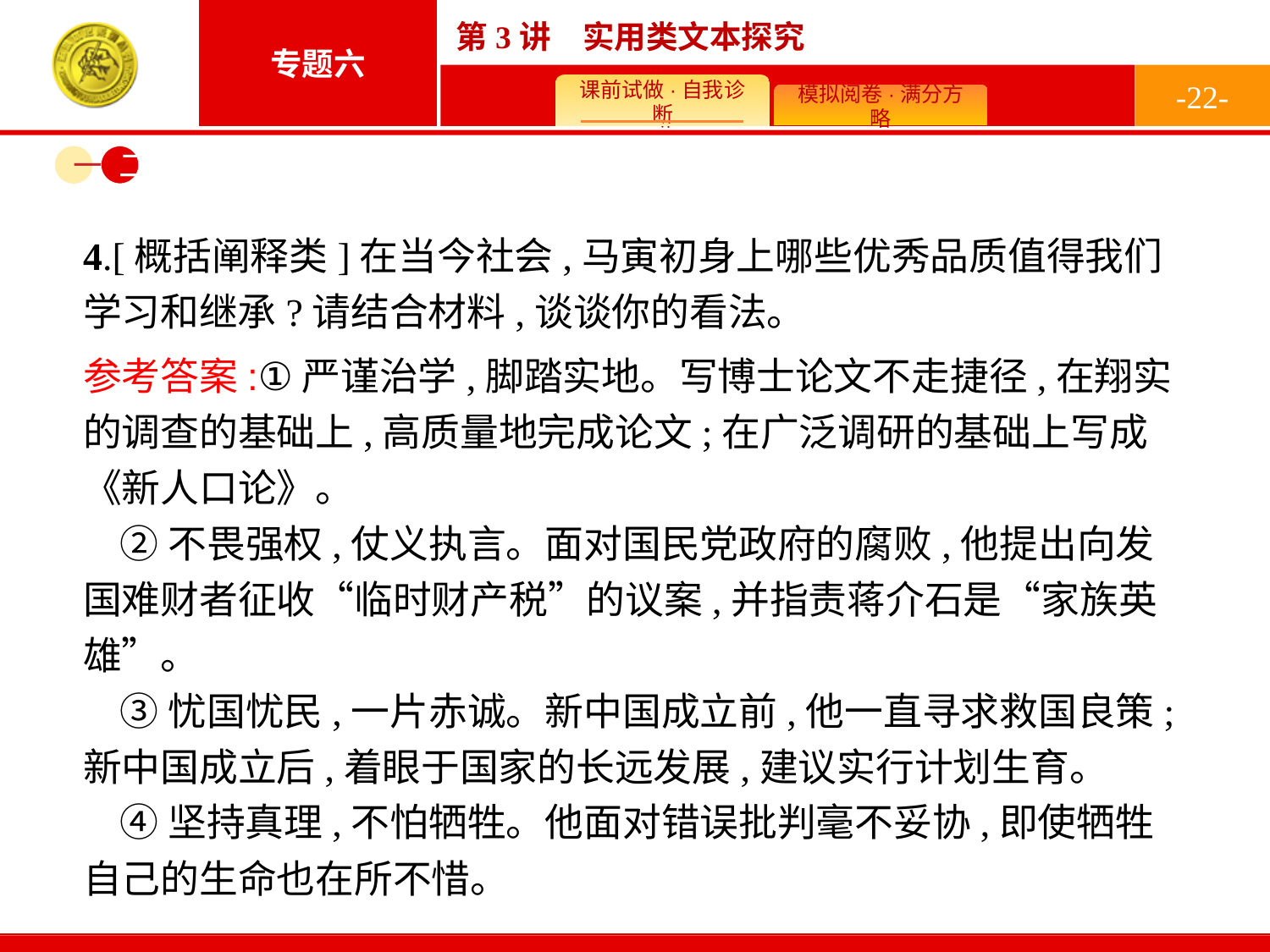

-22-
一
二
4.[概括阐释类]在当今社会,马寅初身上哪些优秀品质值得我们学习和继承?请结合材料,谈谈你的看法。
参考答案:①严谨治学,脚踏实地。写博士论文不走捷径,在翔实的调查的基础上,高质量地完成论文;在广泛调研的基础上写成《新人口论》。
②不畏强权,仗义执言。面对国民党政府的腐败,他提出向发国难财者征收“临时财产税”的议案,并指责蒋介石是“家族英雄”。
③忧国忧民,一片赤诚。新中国成立前,他一直寻求救国良策;新中国成立后,着眼于国家的长远发展,建议实行计划生育。
④坚持真理,不怕牺牲。他面对错误批判毫不妥协,即使牺牲自己的生命也在所不惜。